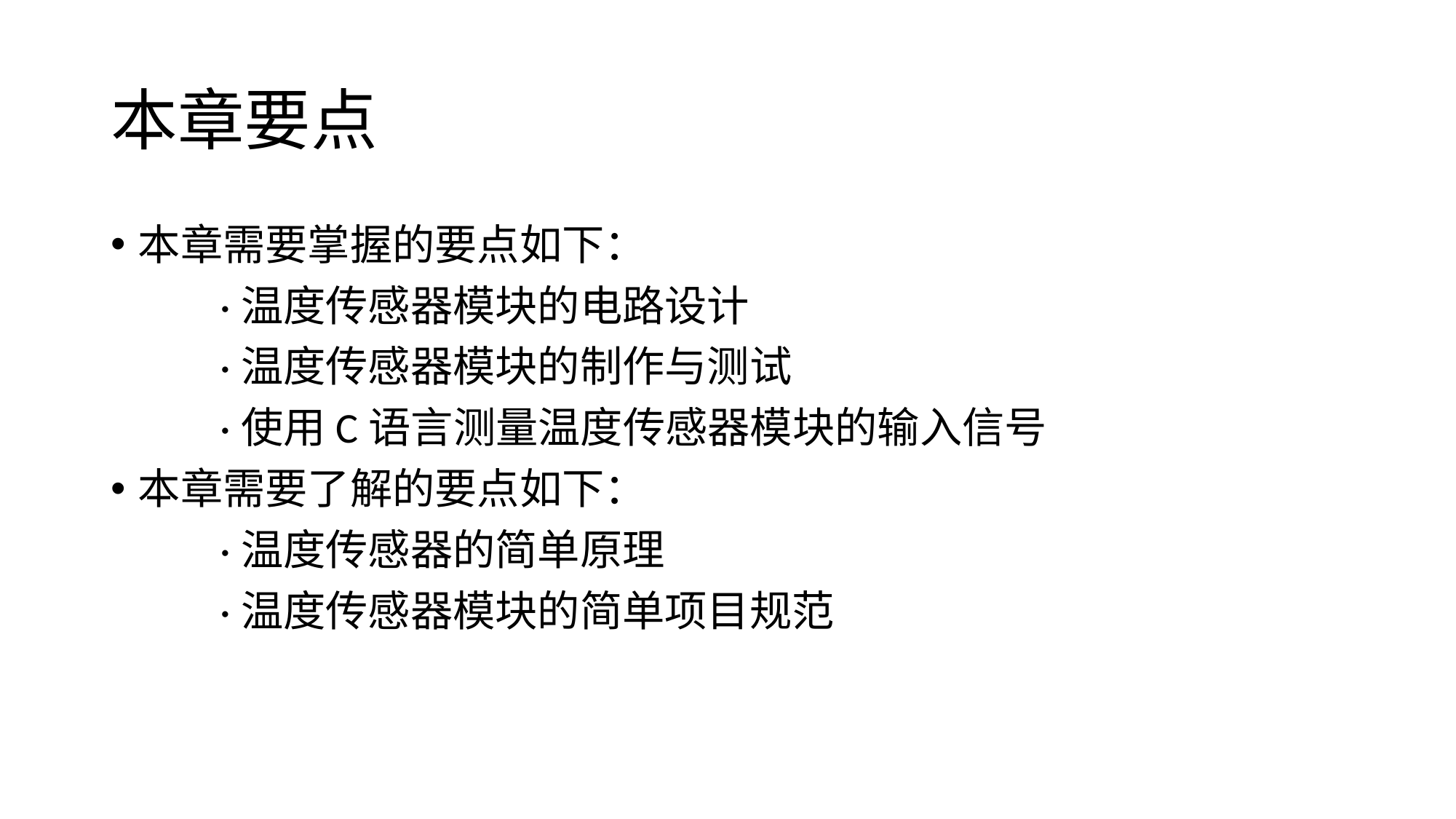

# 本章要点
本章需要掌握的要点如下：
	·温度传感器模块的电路设计
	·温度传感器模块的制作与测试
	·使用C语言测量温度传感器模块的输入信号
本章需要了解的要点如下：
	·温度传感器的简单原理
	·温度传感器模块的简单项目规范